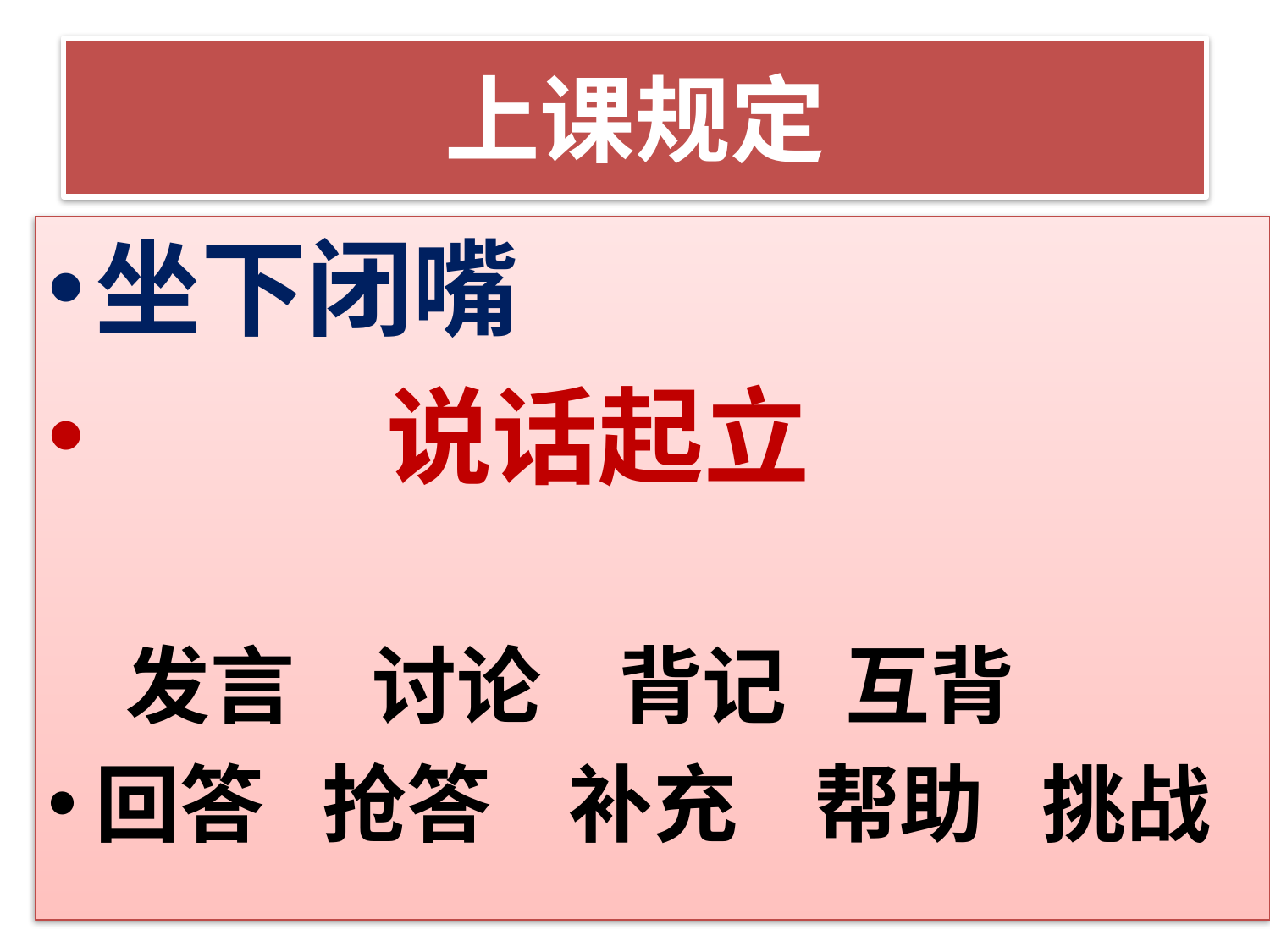

# 上课规定
坐下闭嘴
           说话起立

   发言    讨论    背记   互背
回答   抢答    补充    帮助   挑战